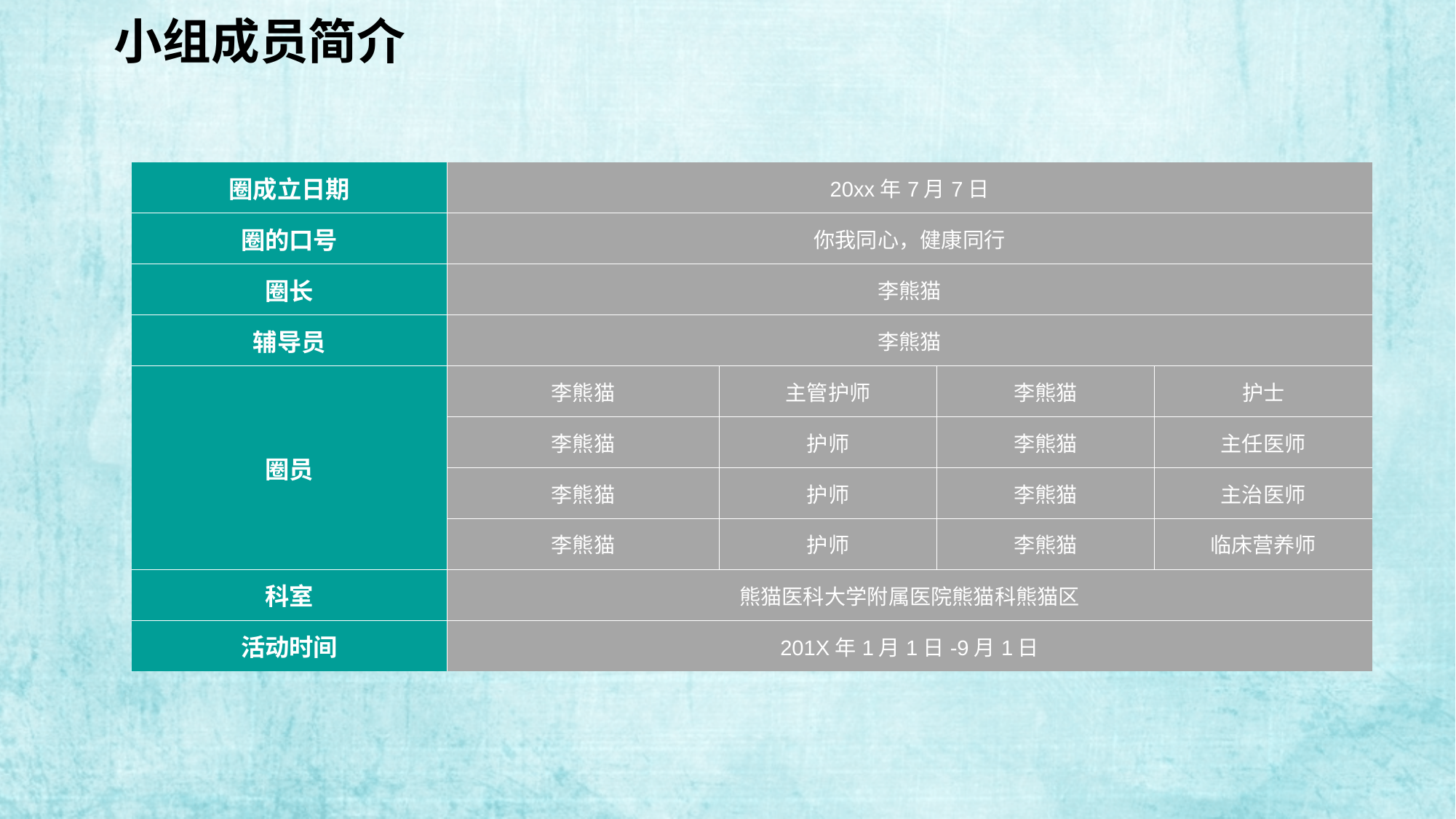

小组成员简介
| 圈成立日期 | 20xx年7月7日 |  |  |  |
| --- | --- | --- | --- | --- |
| 圈的口号 | 你我同心，健康同行 |  |  |  |
| 圈长 | 李熊猫 |  |  |  |
| 辅导员 | 李熊猫 |  |  |  |
| 圈员 | 李熊猫 | 主管护师 | 李熊猫 | 护士 |
|  | 李熊猫 | 护师 | 李熊猫 | 主任医师 |
|  | 李熊猫 | 护师 | 李熊猫 | 主治医师 |
|  | 李熊猫 | 护师 | 李熊猫 | 临床营养师 |
| 科室 | 熊猫医科大学附属医院熊猫科熊猫区 |  |  |  |
| 活动时间 | 201X年1月1日-9月1日 |  |  |  |